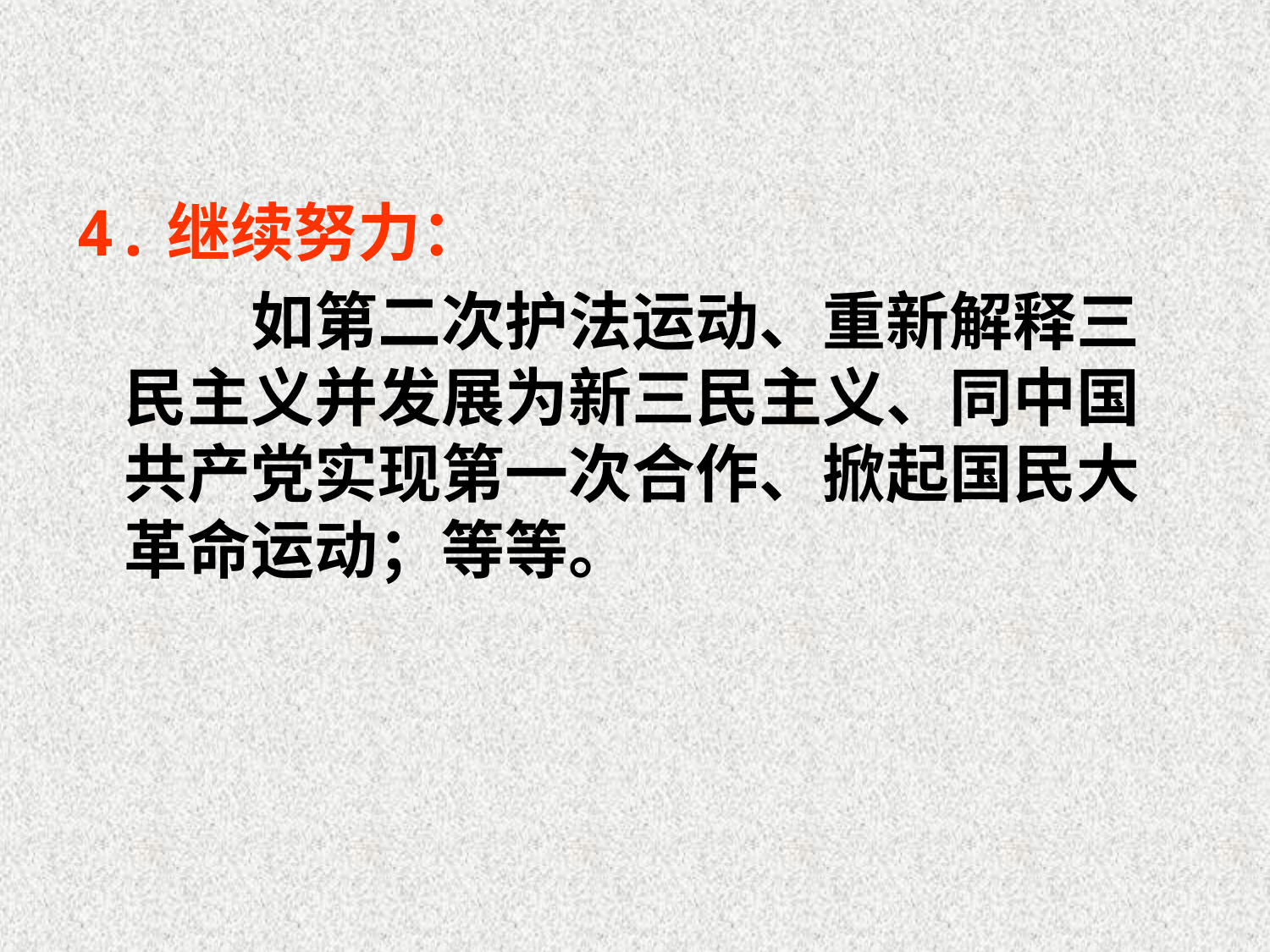

4.继续努力：
		如第二次护法运动、重新解释三民主义并发展为新三民主义、同中国共产党实现第一次合作、掀起国民大革命运动；等等。